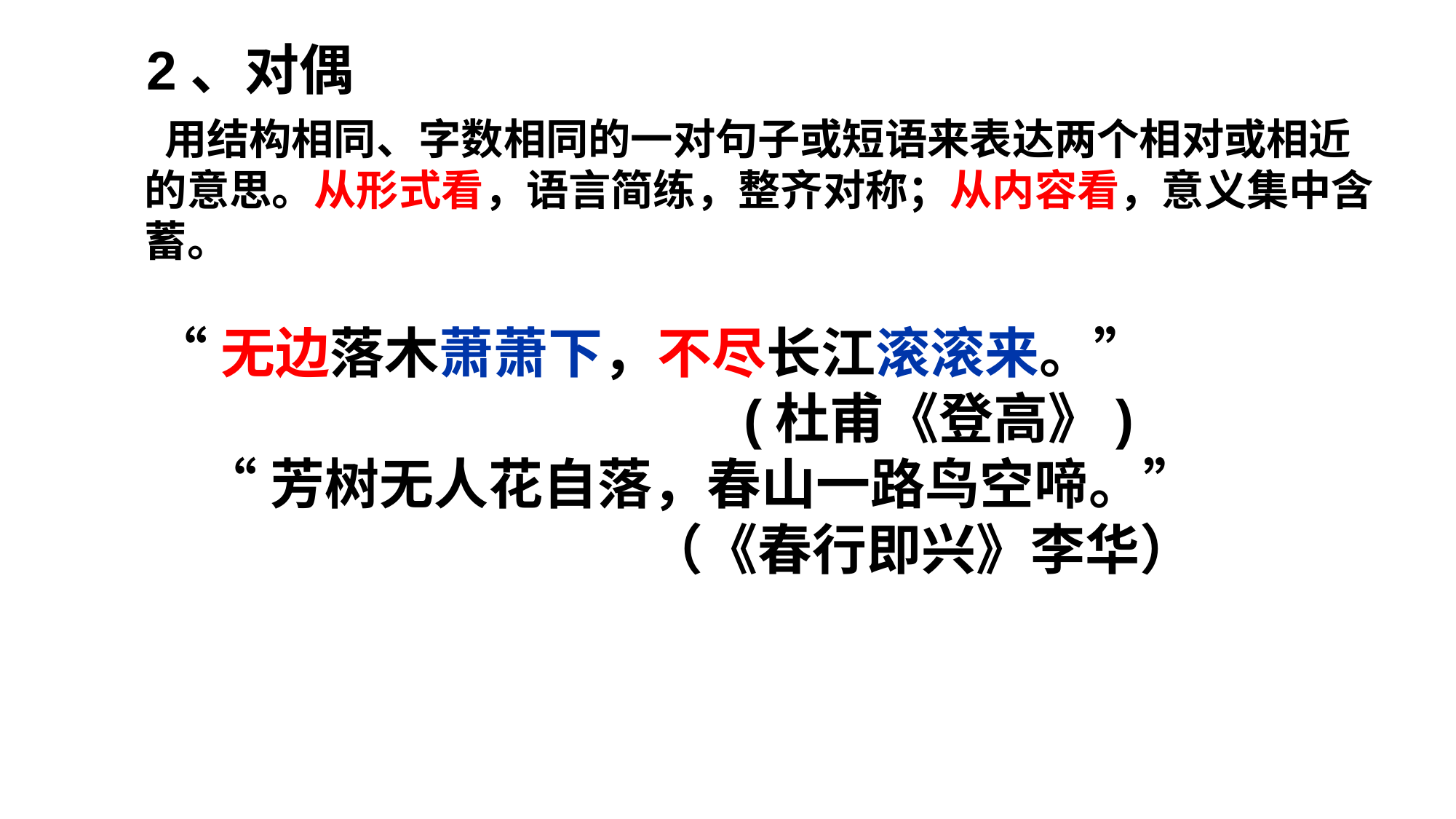

2、对偶
 用结构相同、字数相同的一对句子或短语来表达两个相对或相近的意思。从形式看，语言简练，整齐对称；从内容看，意义集中含蓄。
“无边落木萧萧下，不尽长江滚滚来。”
　　　　　　　　       　(杜甫《登高》)
    “芳树无人花自落，春山一路鸟空啼。”
                                       （《春行即兴》李华）